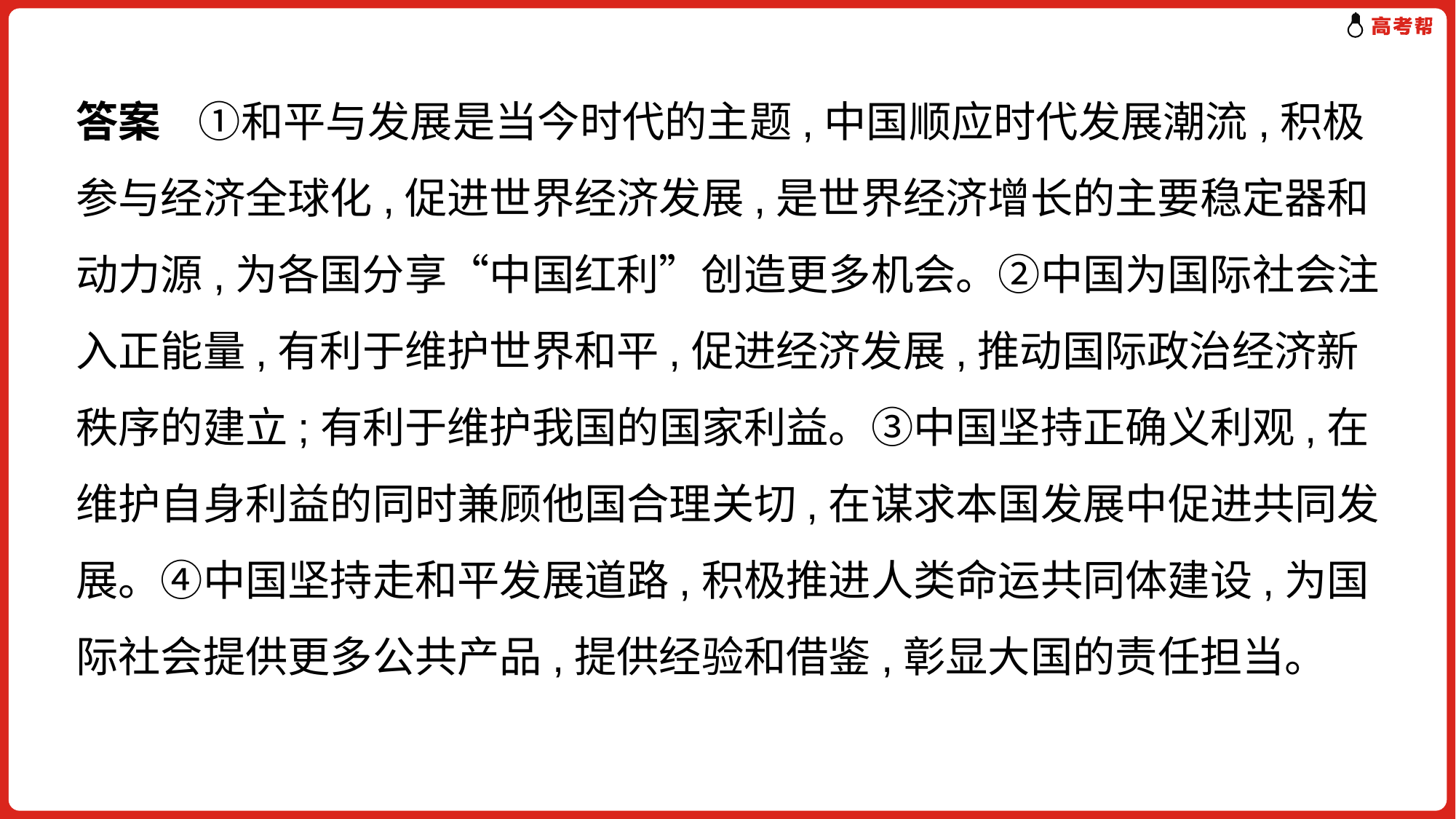

答案    ①和平与发展是当今时代的主题,中国顺应时代发展潮流,积极参与经济全球化,促进世界经济发展,是世界经济增长的主要稳定器和动力源,为各国分享“中国红利”创造更多机会。②中国为国际社会注入正能量,有利于维护世界和平,促进经济发展,推动国际政治经济新秩序的建立;有利于维护我国的国家利益。③中国坚持正确义利观,在维护自身利益的同时兼顾他国合理关切,在谋求本国发展中促进共同发展。④中国坚持走和平发展道路,积极推进人类命运共同体建设,为国际社会提供更多公共产品,提供经验和借鉴,彰显大国的责任担当。